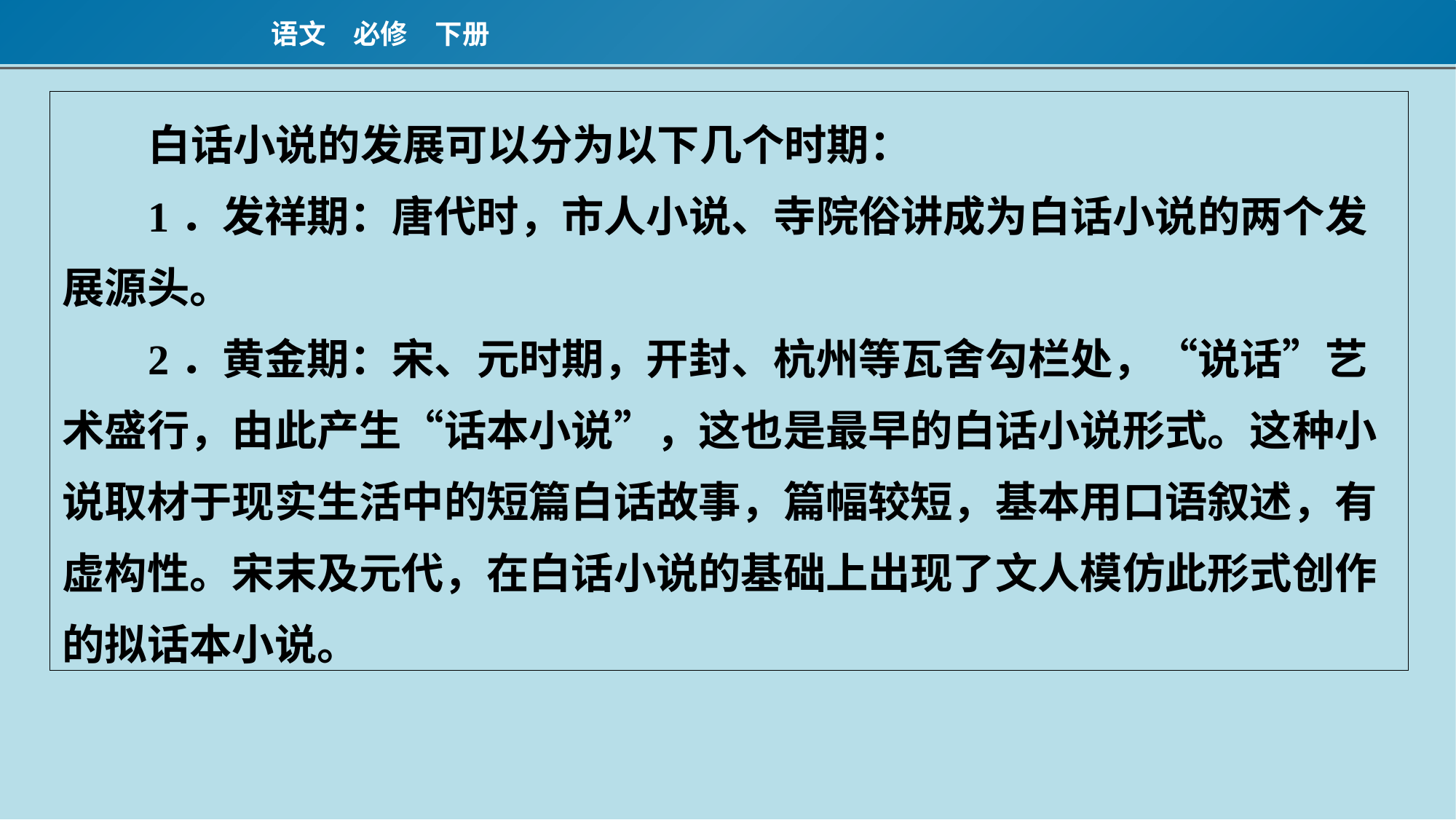

白话小说的发展可以分为以下几个时期：
1．发祥期：唐代时，市人小说、寺院俗讲成为白话小说的两个发展源头。
2．黄金期：宋、元时期，开封、杭州等瓦舍勾栏处，“说话”艺术盛行，由此产生“话本小说”，这也是最早的白话小说形式。这种小说取材于现实生活中的短篇白话故事，篇幅较短，基本用口语叙述，有虚构性。宋末及元代，在白话小说的基础上出现了文人模仿此形式创作的拟话本小说。